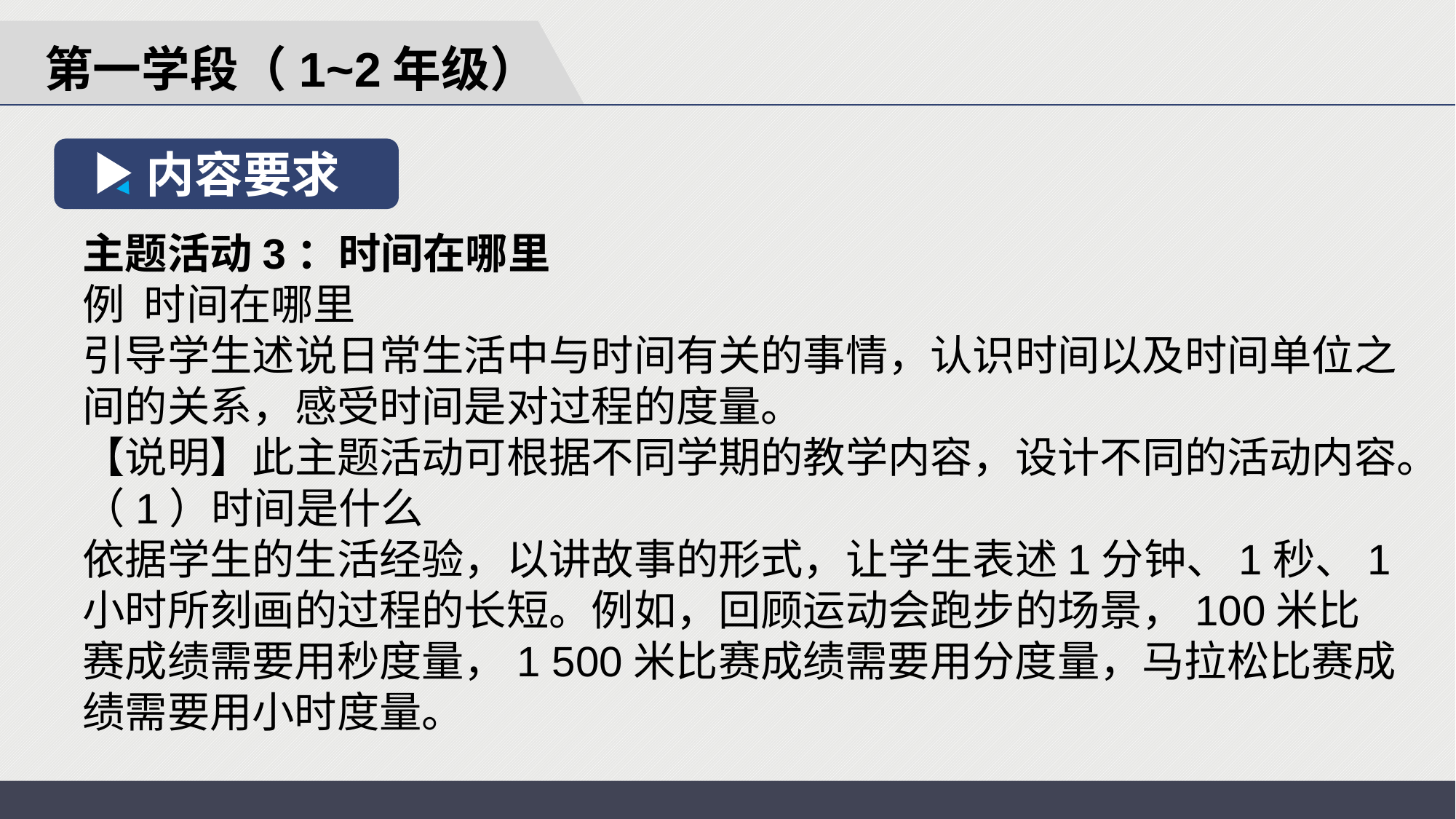

第一学段（1~2年级）
内容要求

主题活动3：时间在哪里
例  时间在哪里
引导学生述说日常生活中与时间有关的事情，认识时间以及时间单位之间的关系，感受时间是对过程的度量。
【说明】此主题活动可根据不同学期的教学内容，设计不同的活动内容。
（1）时间是什么
依据学生的生活经验，以讲故事的形式，让学生表述1分钟、1秒、1小时所刻画的过程的长短。例如，回顾运动会跑步的场景，100米比赛成绩需要用秒度量，1 500米比赛成绩需要用分度量，马拉松比赛成绩需要用小时度量。